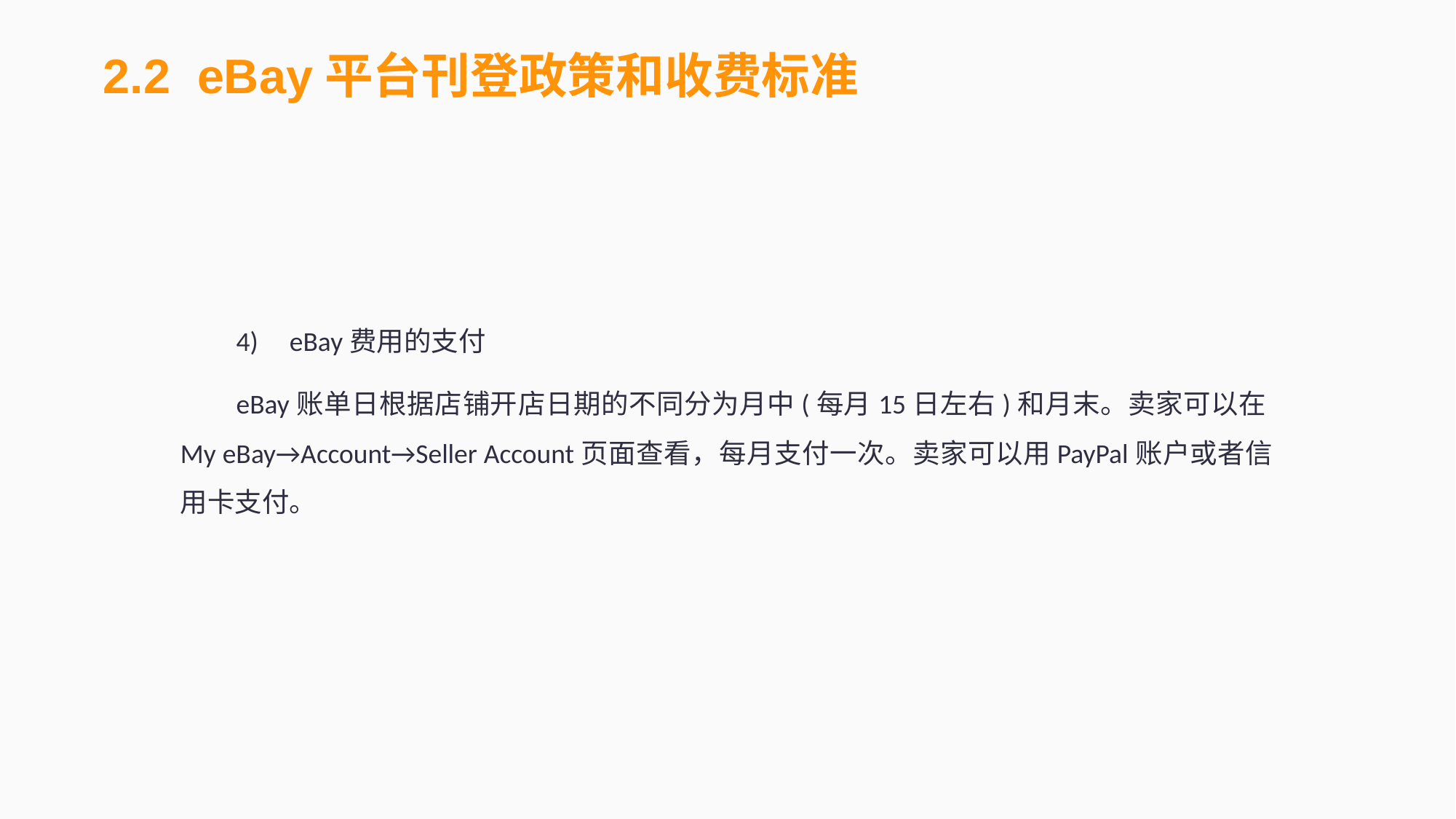

2.2  eBay平台刊登政策和收费标准
4)	eBay费用的支付
eBay账单日根据店铺开店日期的不同分为月中(每月15日左右)和月末。卖家可以在My eBay→Account→Seller Account页面查看，每月支付一次。卖家可以用PayPal账户或者信用卡支付。